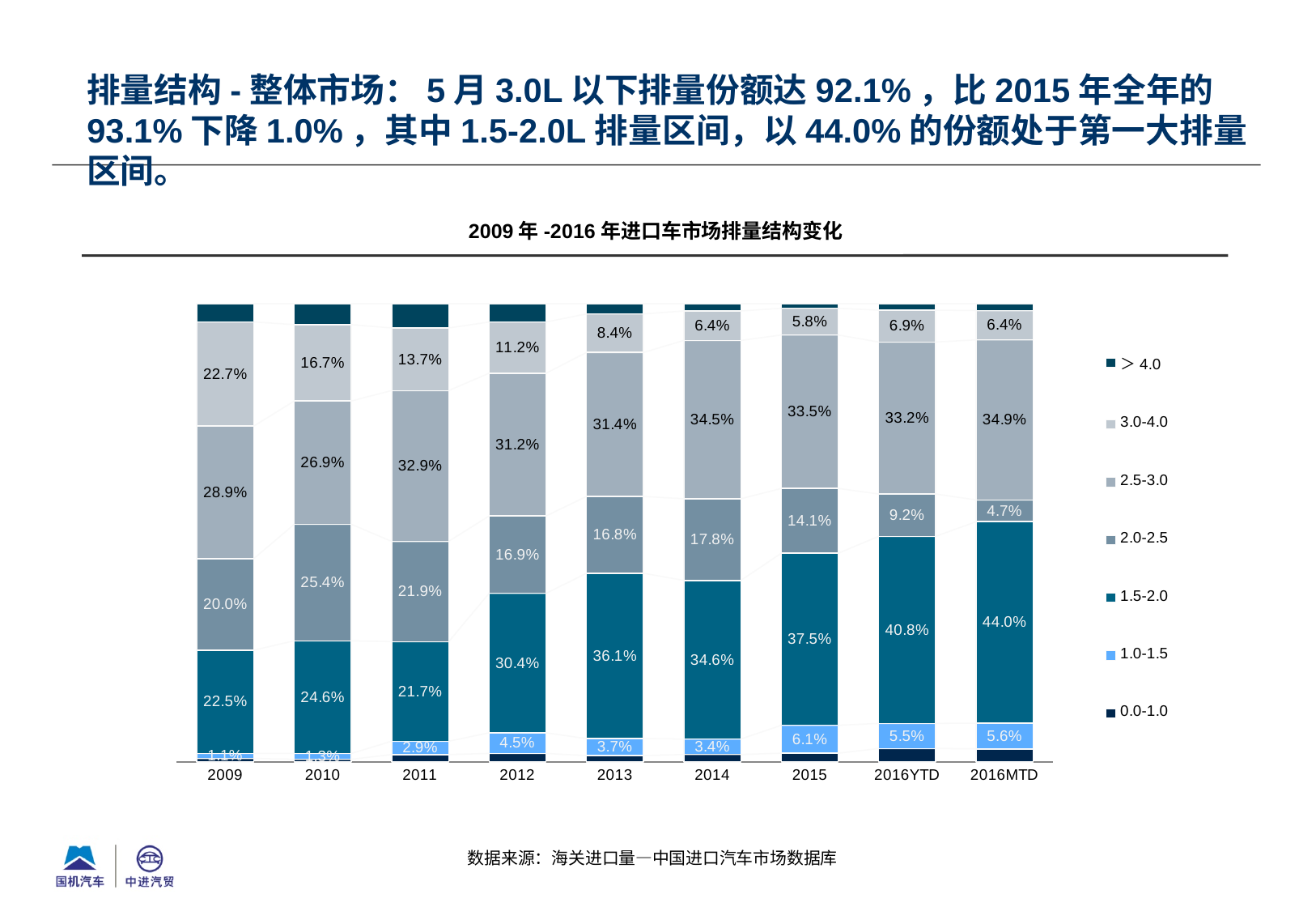

排量结构-整体市场：5月3.0L以下排量份额达92.1%，比2015年全年的93.1%下降1.0%，其中1.5-2.0L排量区间，以44.0%的份额处于第一大排量区间。
2009年-2016年进口车市场排量结构变化

### Chart

| Category | 0.0-1.0 | 1.0-1.5 | 1.5-2.0 | 2.0-2.5 | 2.5-3.0 | 3.0-4.0 | ＞4.0 |
|---|---|---|---|---|---|---|---|
| 2009 | 0.007341341582633621 | 0.010983889759350779 | 0.22512822573085317 | 0.19976430570621248 | 0.28939241760743517 | 0.22728161450591242 | 0.040108205107602476 |
| 2010 | 0.005373413078974981 | 0.012748425845971004 | 0.24591688254496322 | 0.2542946848176873 | 0.26909378867404976 | 0.16661427224143358 | 0.04595853279692051 |
| 2011 | 0.01575901148389543 | 0.02908179803593381 | 0.21718996234554436 | 0.21904516292126824 | 0.3290055513309537 | 0.1366640639493754 | 0.0532544499330293 |
| 2012 | 0.018188278415678653 | 0.044945207016494 | 0.30449096757302635 | 0.16883719190634708 | 0.3115626285671542 | 0.11167109249354824 | 0.04030463402775184 |
| 2013 | 0.013490235897807842 | 0.037051523479693434 | 0.3608957571895689 | 0.16764881869775708 | 0.31419539947037184 | 0.08412229282204446 | 0.022595972442756743 |
| 2014 | 0.015927633359740033 | 0.03370113756662498 | 0.346114601298983 | 0.17830687230825265 | 0.3454754552321405 | 0.0642547287597307 | 0.0162195714745284 |
| 2015 | 0.018741907286130326 | 0.06087310157203158 | 0.37545424373734987 | 0.14147068859938208 | 0.33483571498688824 | 0.05837972766410972 | 0.01024461615410864 |
| 2016YTD | 0.028959585464971002 | 0.05480226731722718 | 0.4083538277417573 | 0.09232610439654379 | 0.33160435051356585 | 0.0694661809382275 | 0.014487683627707568 |
| 2016MTD | 0.0282114784106816 | 0.056086464951006824 | 0.43968719715731686 | 0.047485732744696904 | 0.3492651017551416 | 0.06397383439216109 | 0.01529019058899537 |
数据来源：海关进口量—中国进口汽车市场数据库